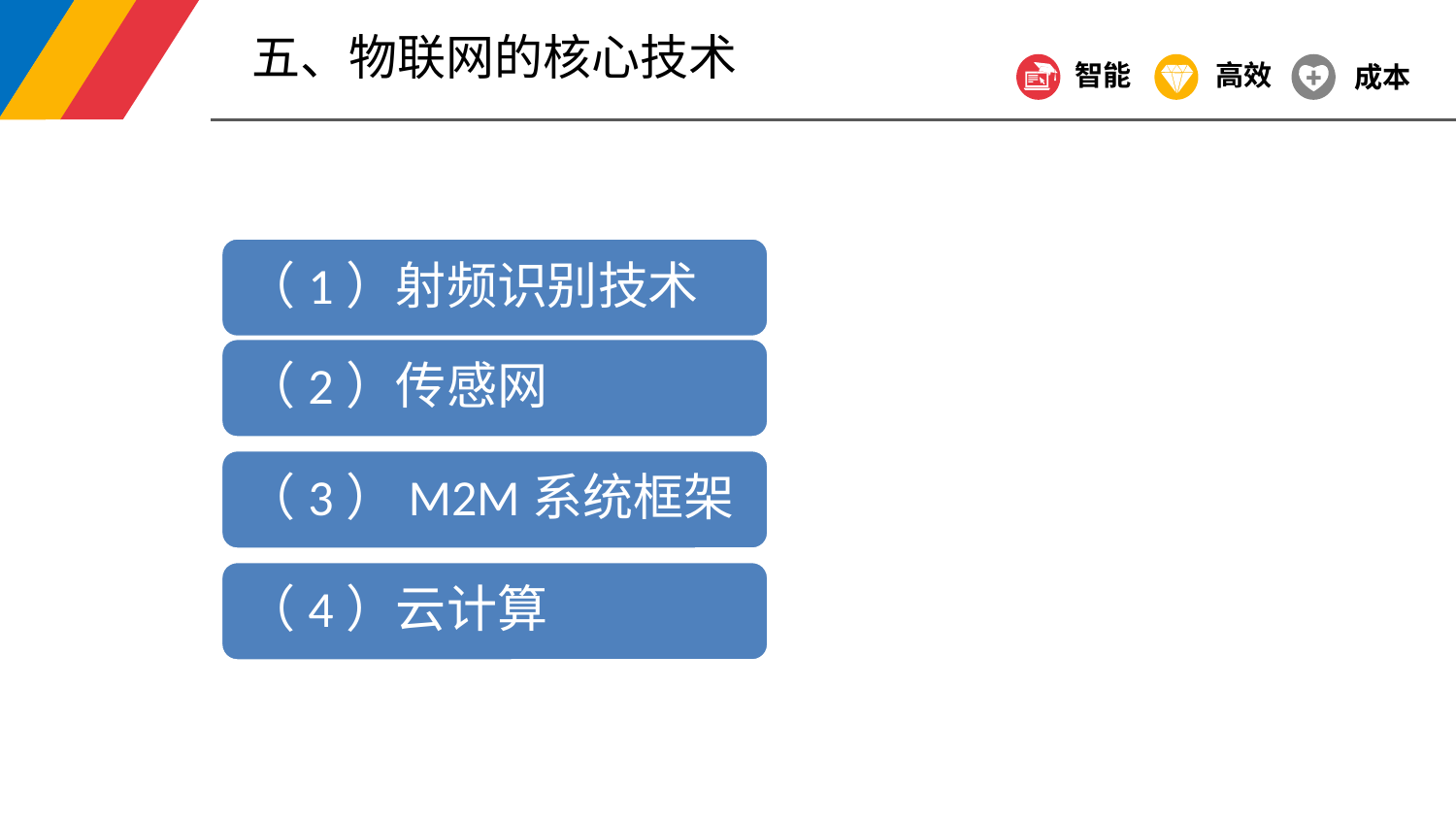

五、物联网的核心技术
智能
高效
成本
（1）射频识别技术
（2）传感网
（3）M2M系统框架
（4）云计算